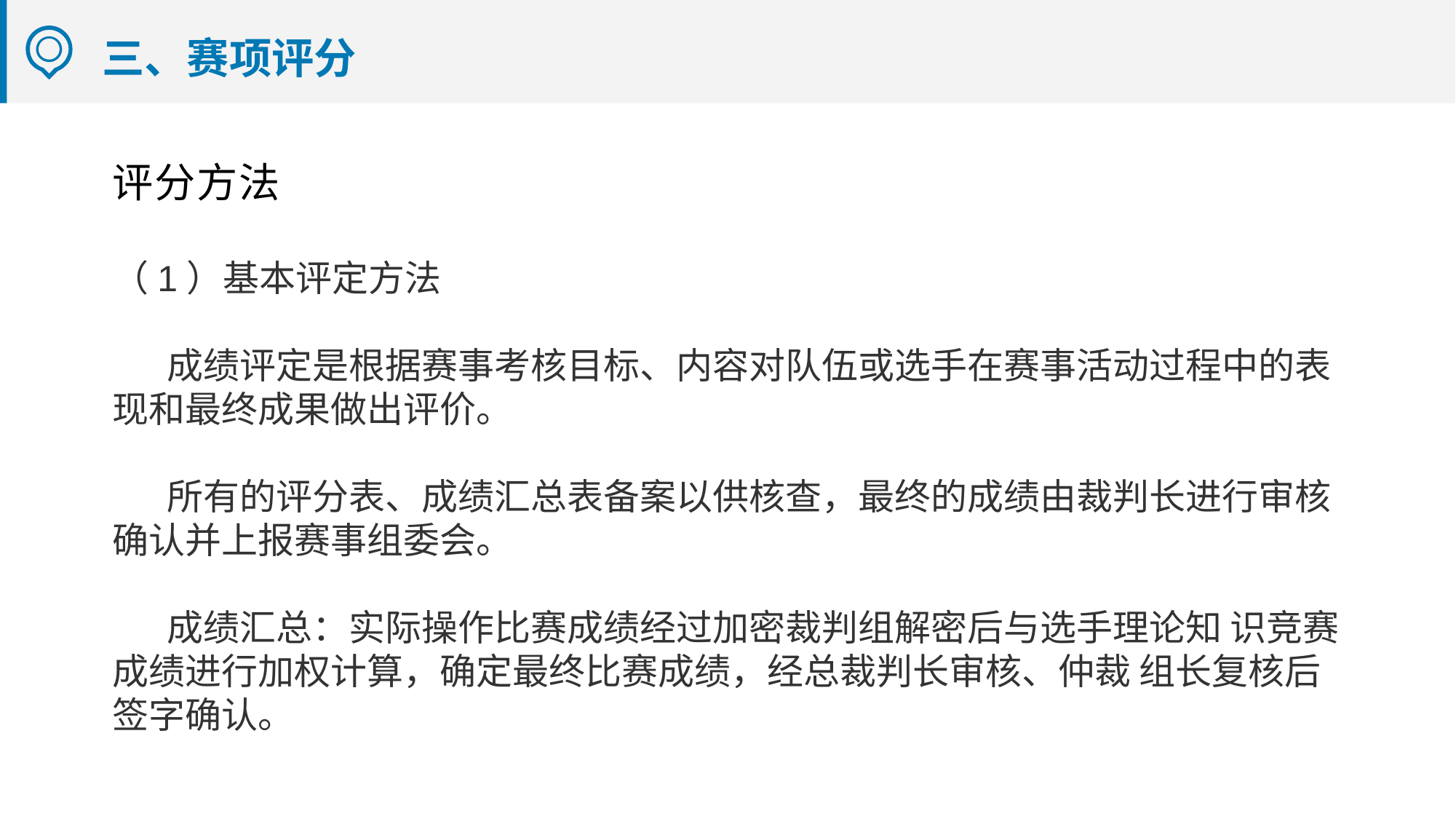

# 三、赛项评分
评分方法

（1）基本评定方法

成绩评定是根据赛事考核目标、内容对队伍或选手在赛事活动过程中的表现和最终成果做出评价。

所有的评分表、成绩汇总表备案以供核查，最终的成绩由裁判长进行审核确认并上报赛事组委会。

成绩汇总：实际操作比赛成绩经过加密裁判组解密后与选手理论知 识竞赛成绩进行加权计算，确定最终比赛成绩，经总裁判长审核、仲裁 组长复核后签字确认。